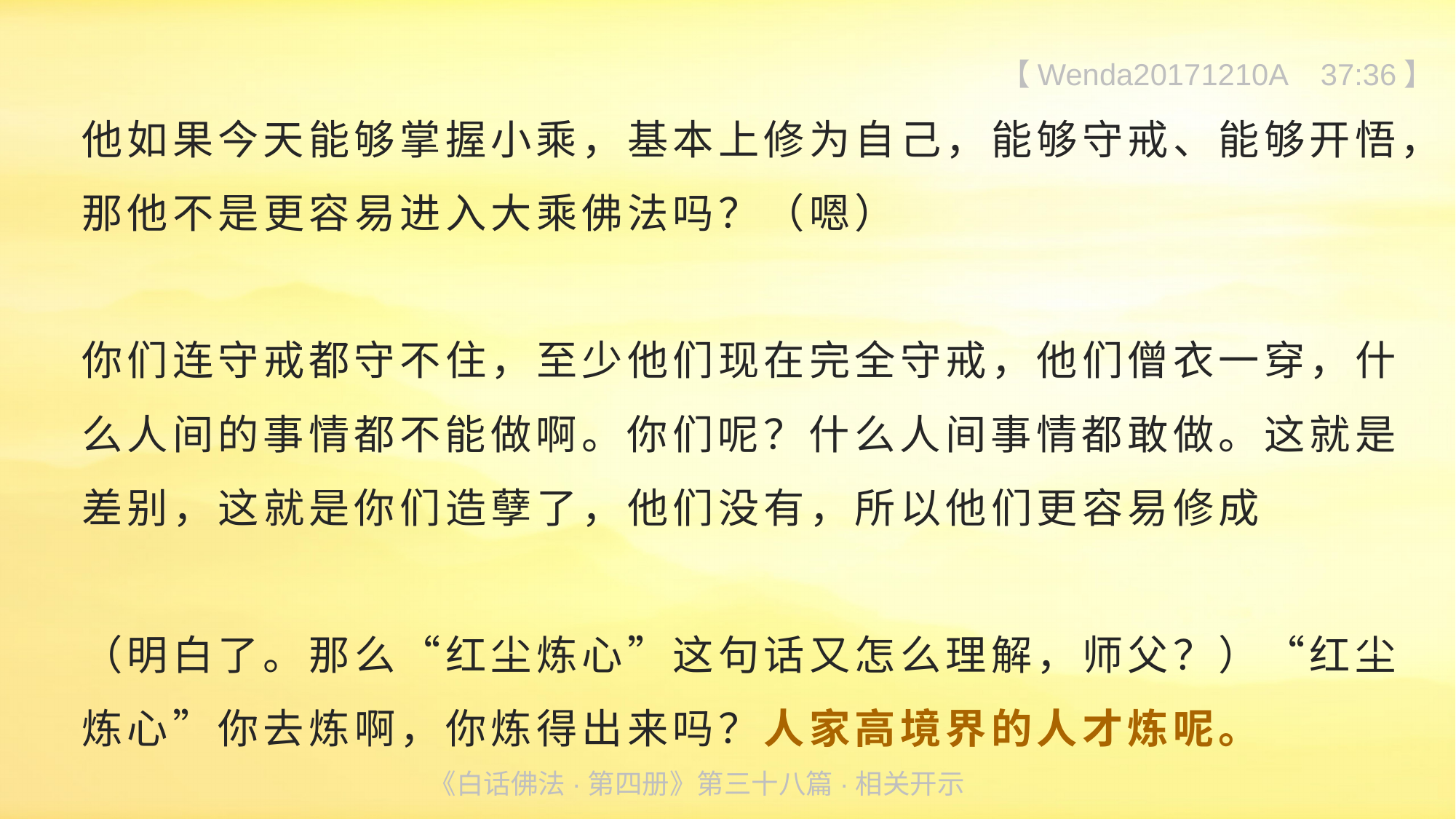

【Wenda20171210A    37:36】
他如果今天能够掌握小乘，基本上修为自己，能够守戒、能够开悟，那他不是更容易进入大乘佛法吗？（嗯）

你们连守戒都守不住，至少他们现在完全守戒，他们僧衣一穿，什么人间的事情都不能做啊。你们呢？什么人间事情都敢做。这就是差别，这就是你们造孽了，他们没有，所以他们更容易修成

（明白了。那么“红尘炼心”这句话又怎么理解，师父？）“红尘炼心”你去炼啊，你炼得出来吗？人家高境界的人才炼呢。
《白话佛法·第四册》第三十八篇·相关开示